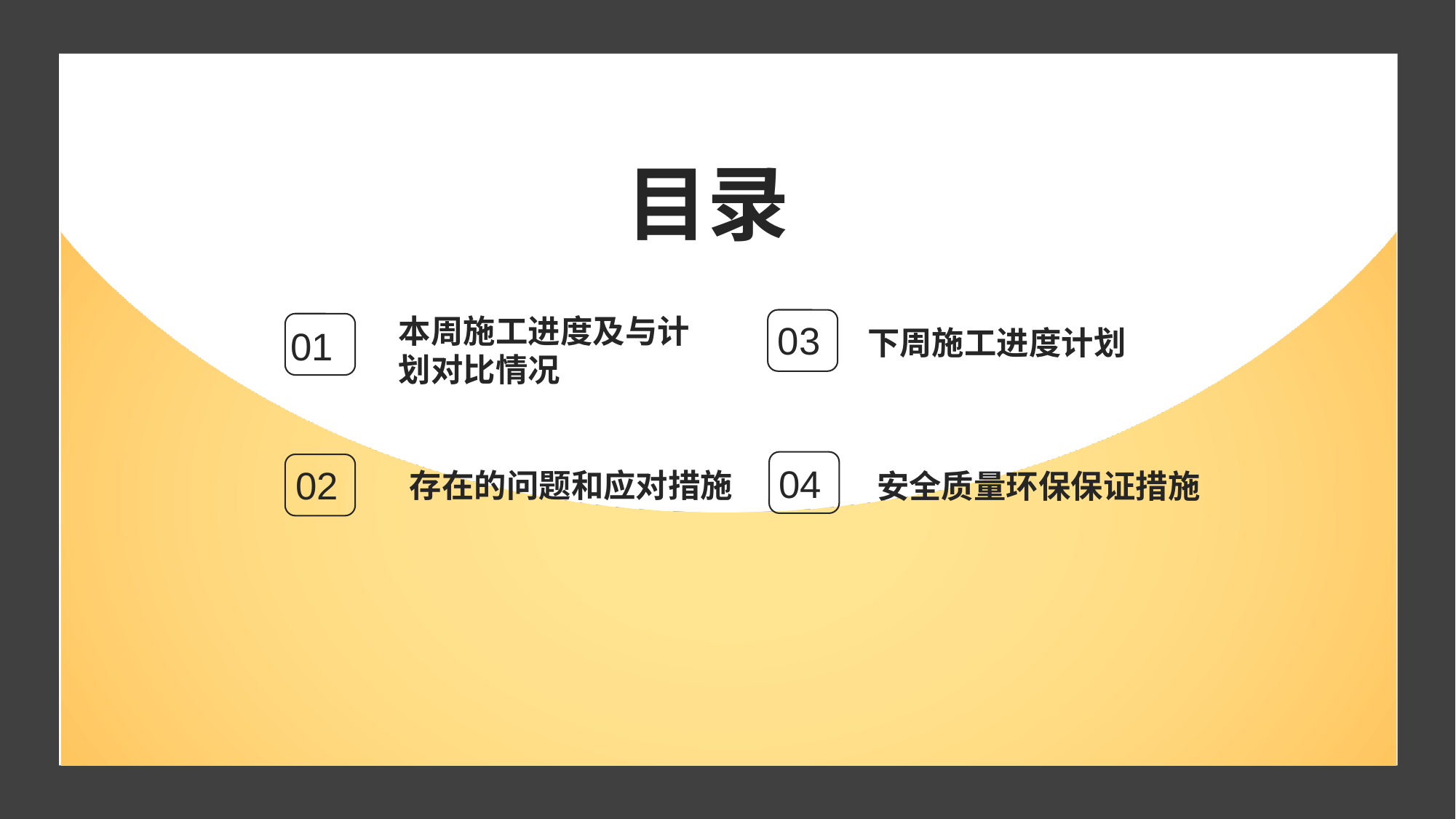

https://www.ypppt.com/
目录
本周施工进度及与计划对比情况

01

03
下周施工进度计划

04
安全质量环保保证措施

存在的问题和应对措施
02